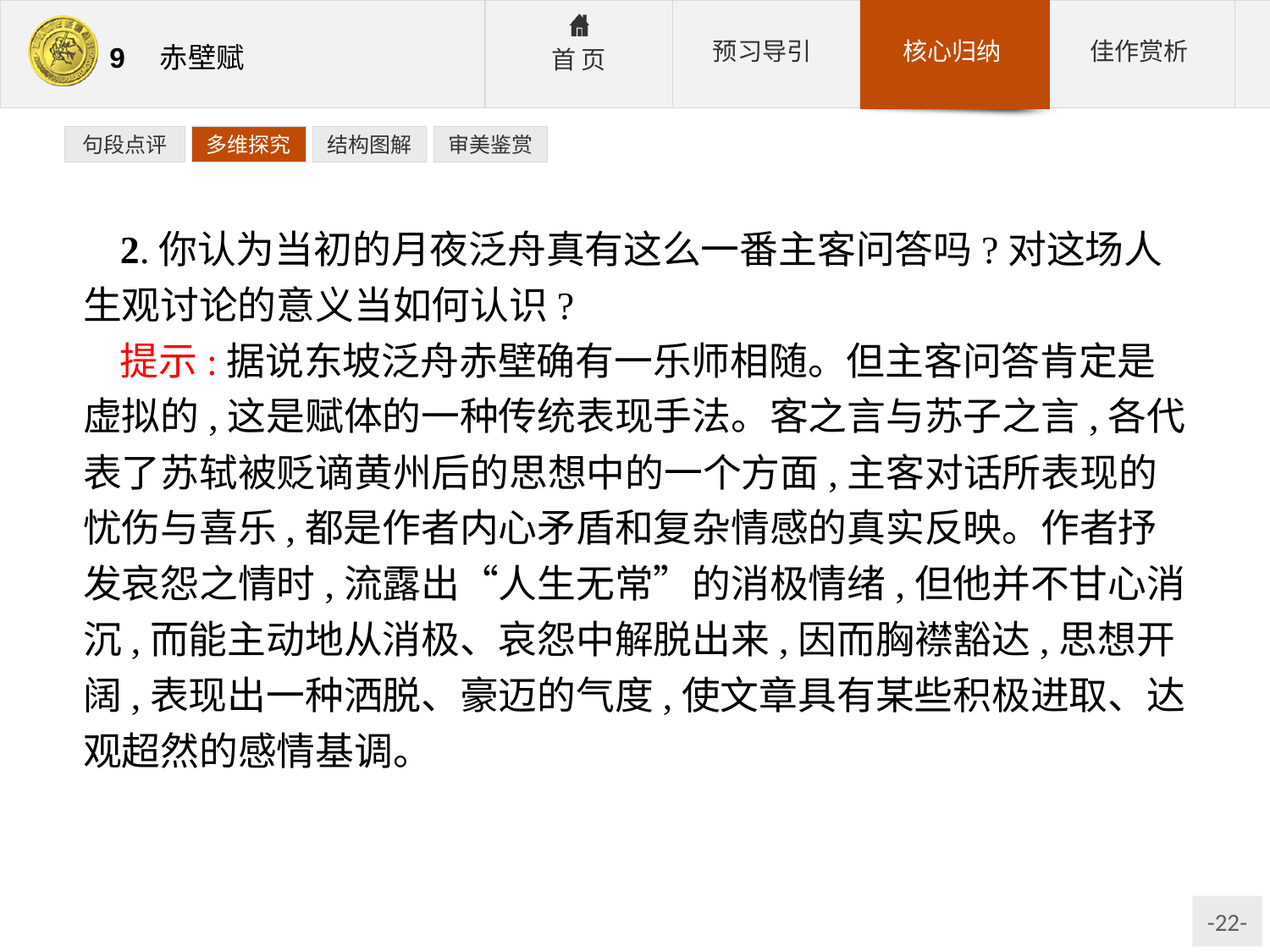

句段点评
多维探究
结构图解
审美鉴赏
2.你认为当初的月夜泛舟真有这么一番主客问答吗?对这场人生观讨论的意义当如何认识?
提示:据说东坡泛舟赤壁确有一乐师相随。但主客问答肯定是虚拟的,这是赋体的一种传统表现手法。客之言与苏子之言,各代表了苏轼被贬谪黄州后的思想中的一个方面,主客对话所表现的忧伤与喜乐,都是作者内心矛盾和复杂情感的真实反映。作者抒发哀怨之情时,流露出“人生无常”的消极情绪,但他并不甘心消沉,而能主动地从消极、哀怨中解脱出来,因而胸襟豁达,思想开阔,表现出一种洒脱、豪迈的气度,使文章具有某些积极进取、达观超然的感情基调。